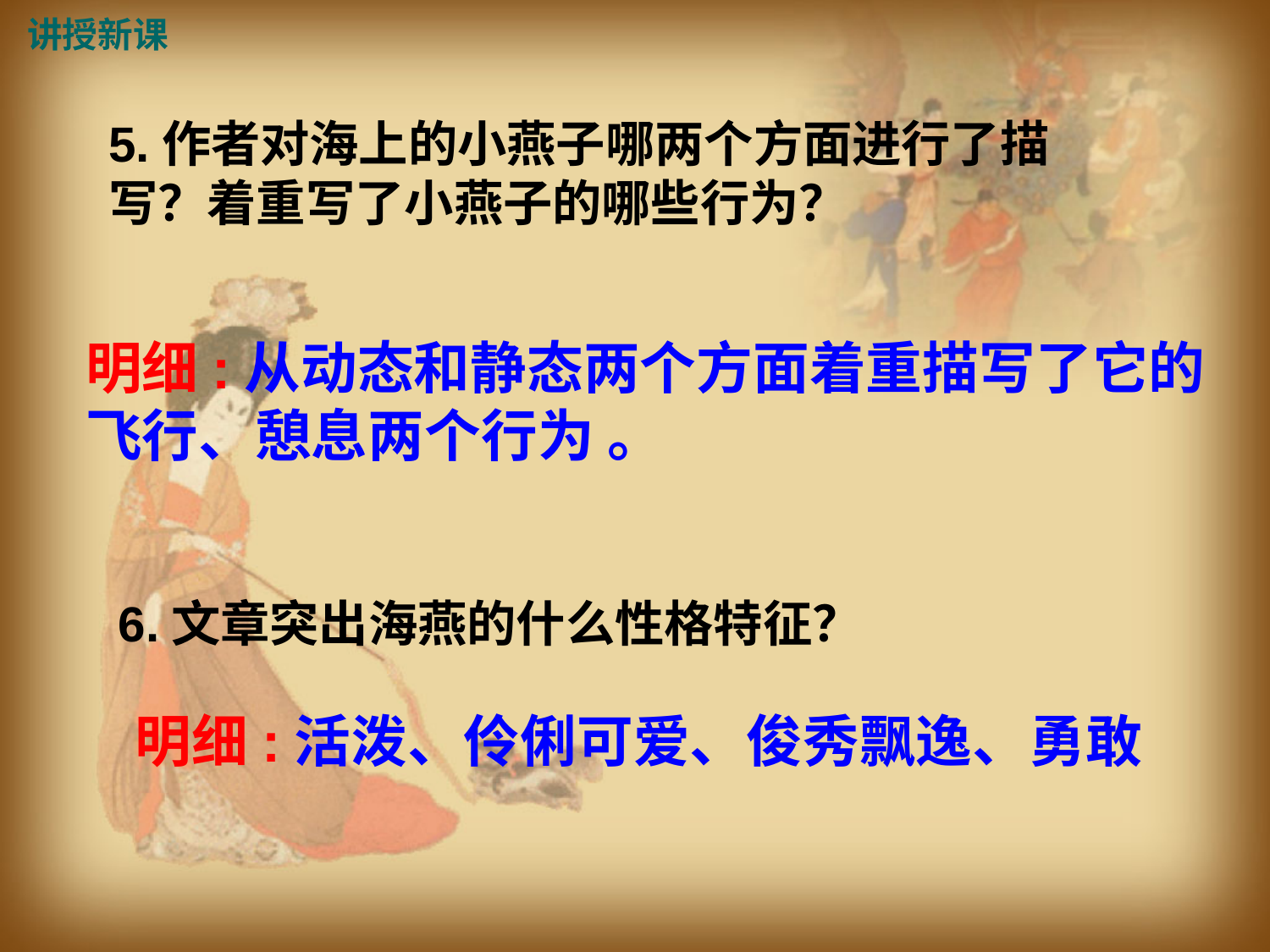

讲授新课
5.作者对海上的小燕子哪两个方面进行了描
写？着重写了小燕子的哪些行为？
明细:从动态和静态两个方面着重描写了它的
飞行、憩息两个行为 。
6.文章突出海燕的什么性格特征？
明细:活泼、伶俐可爱、俊秀飘逸、勇敢